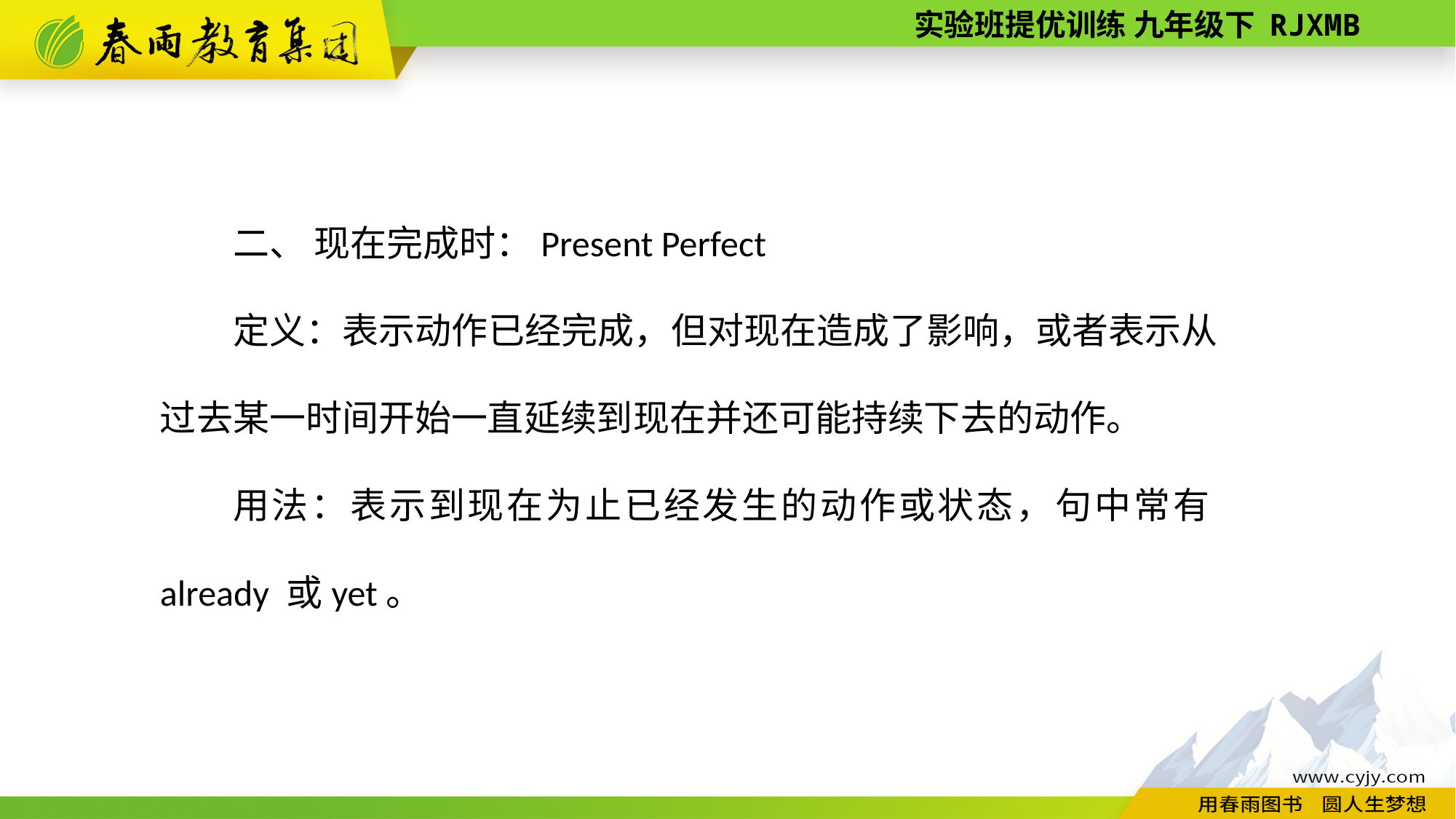

二、 现在完成时：Present Perfect
定义：表示动作已经完成，但对现在造成了影响，或者表示从过去某一时间开始一直延续到现在并还可能持续下去的动作。
用法：表示到现在为止已经发生的动作或状态，句中常有already 或yet。